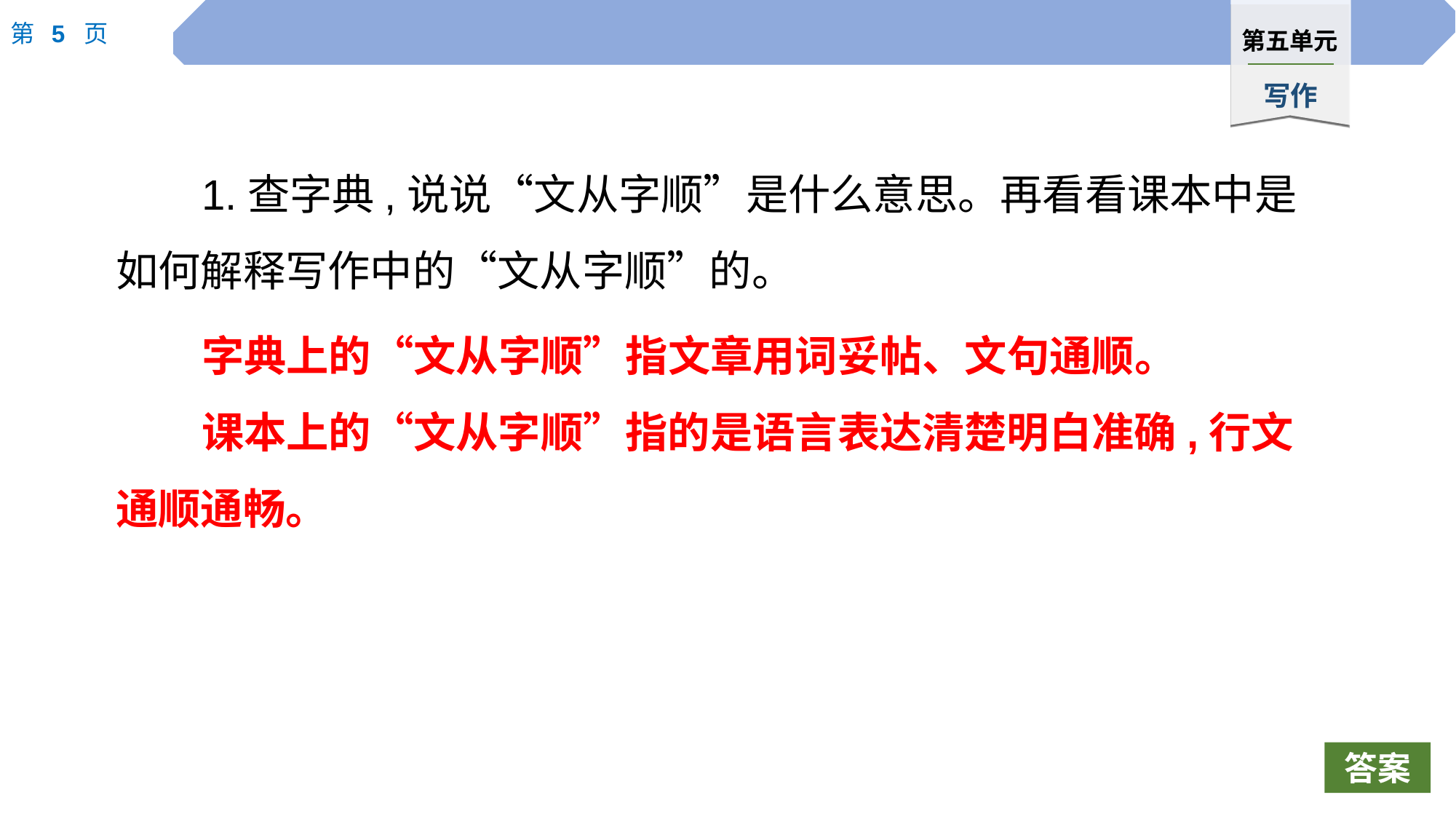

1.查字典,说说“文从字顺”是什么意思。再看看课本中是如何解释写作中的“文从字顺”的。

字典上的“文从字顺”指文章用词妥帖、文句通顺。
课本上的“文从字顺”指的是语言表达清楚明白准确,行文通顺通畅。
答案